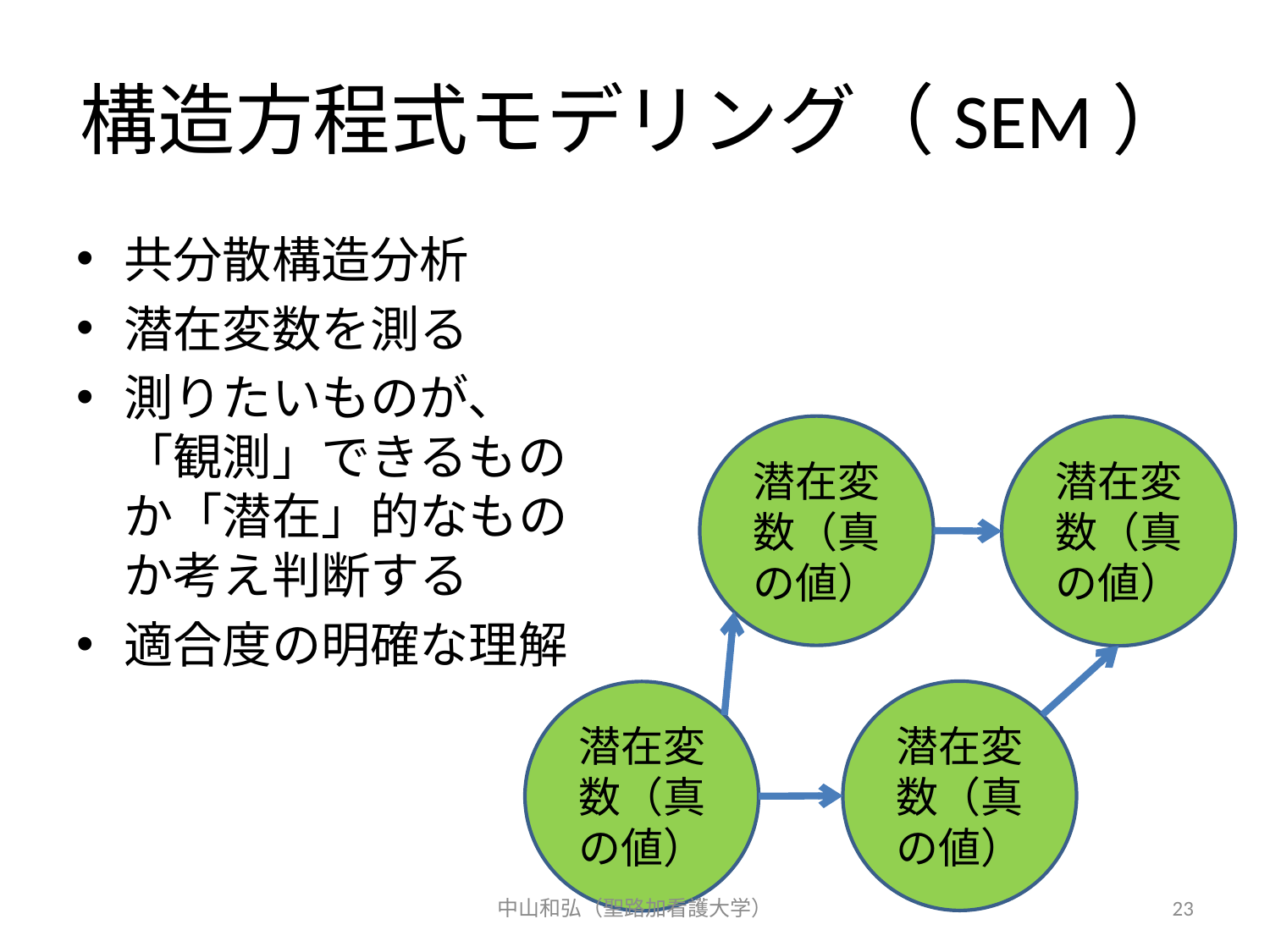

# 構造方程式モデリング（SEM）
共分散構造分析
潜在変数を測る
測りたいものが、「観測」できるものか「潜在」的なものか考え判断する
適合度の明確な理解

潜在変数（真の値）
潜在変数（真の値）
潜在変数（真の値）
潜在変数（真の値）
中山和弘（聖路加看護大学）
23